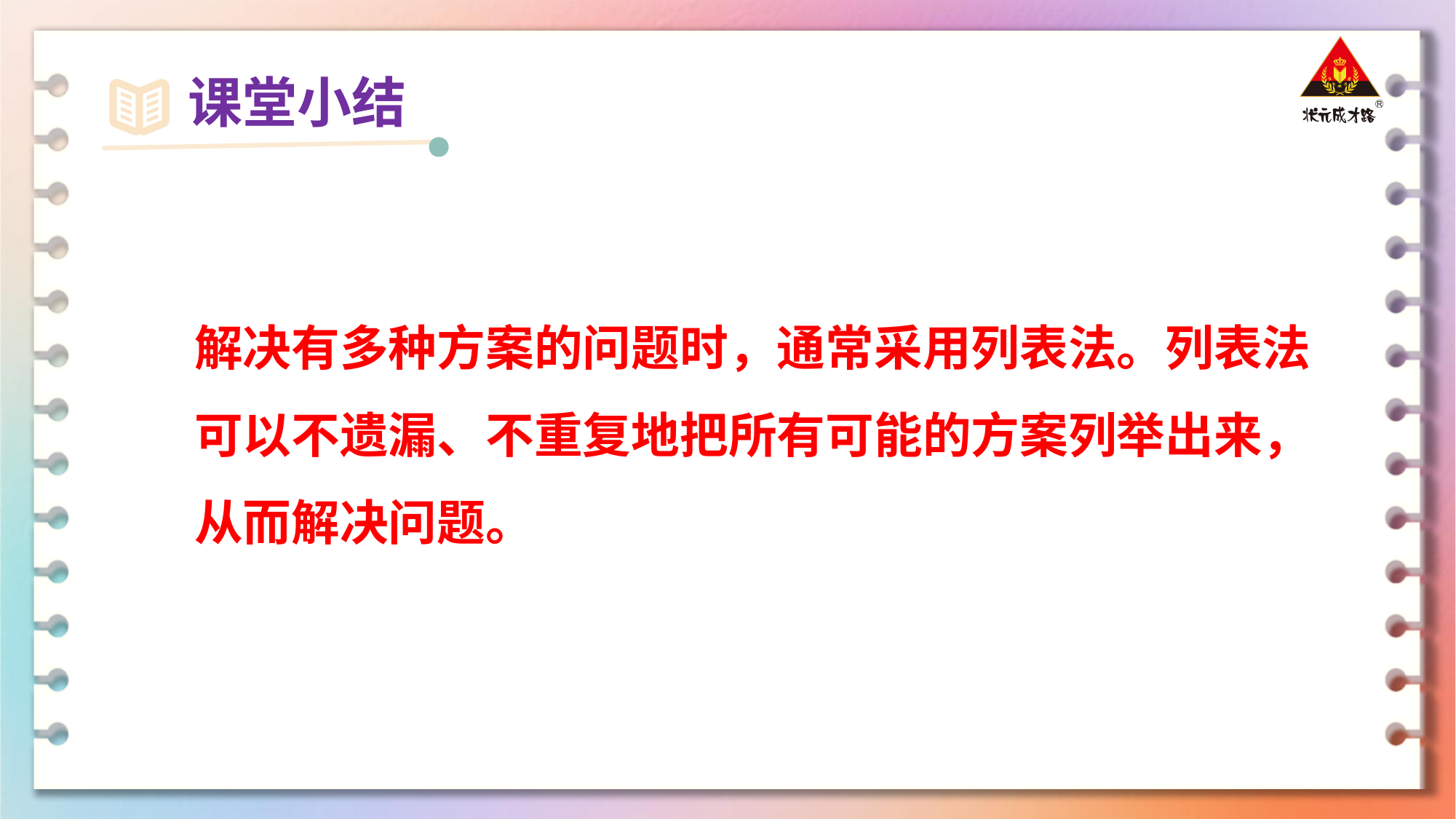

课堂小结

解决有多种方案的问题时，通常采用列表法。列表法可以不遗漏、不重复地把所有可能的方案列举出来，从而解决问题。